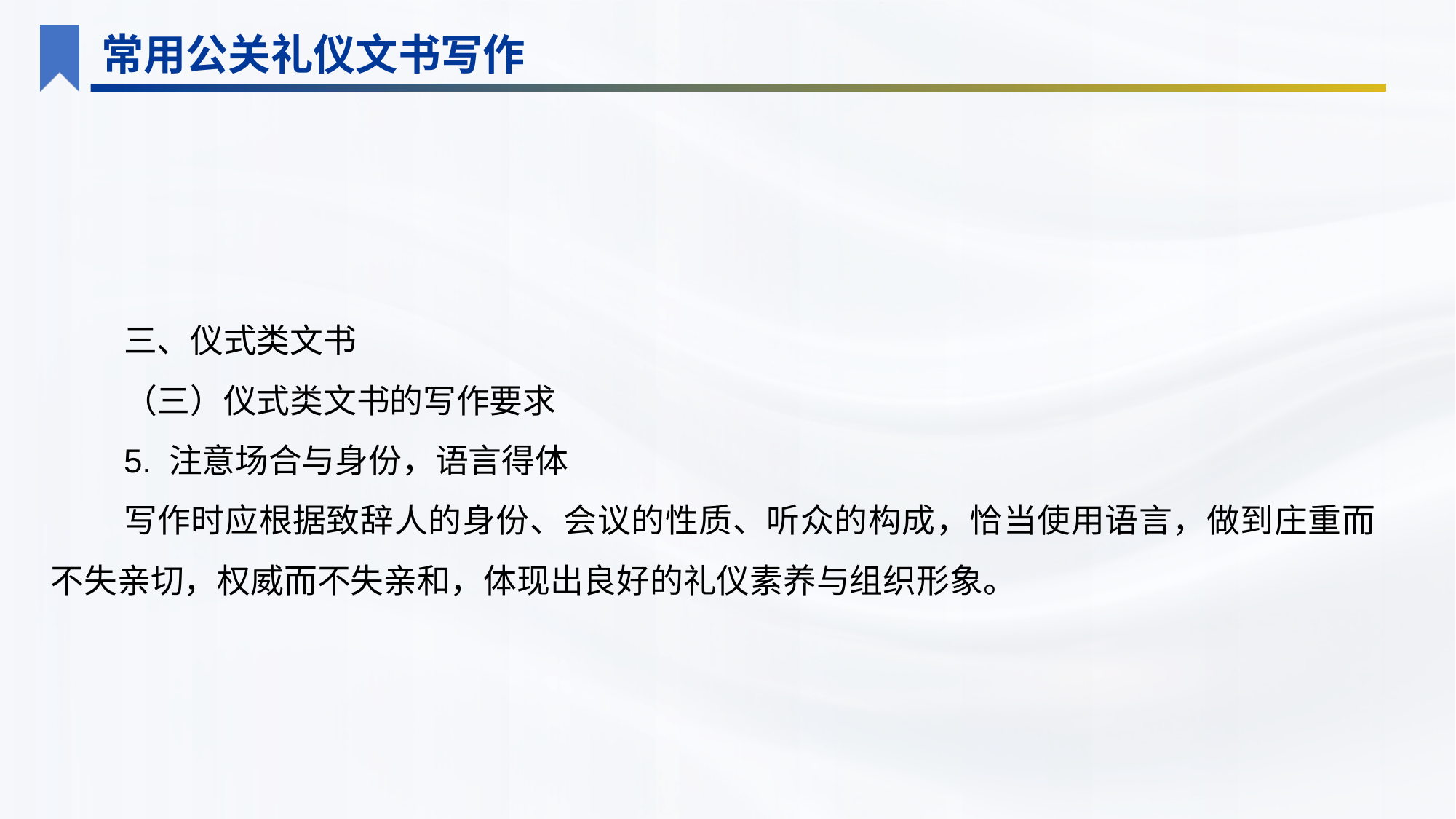

常用公关礼仪文书写作
三、仪式类文书
（三）仪式类文书的写作要求
5. 注意场合与身份，语言得体
写作时应根据致辞人的身份、会议的性质、听众的构成，恰当使用语言，做到庄重而不失亲切，权威而不失亲和，体现出良好的礼仪素养与组织形象。